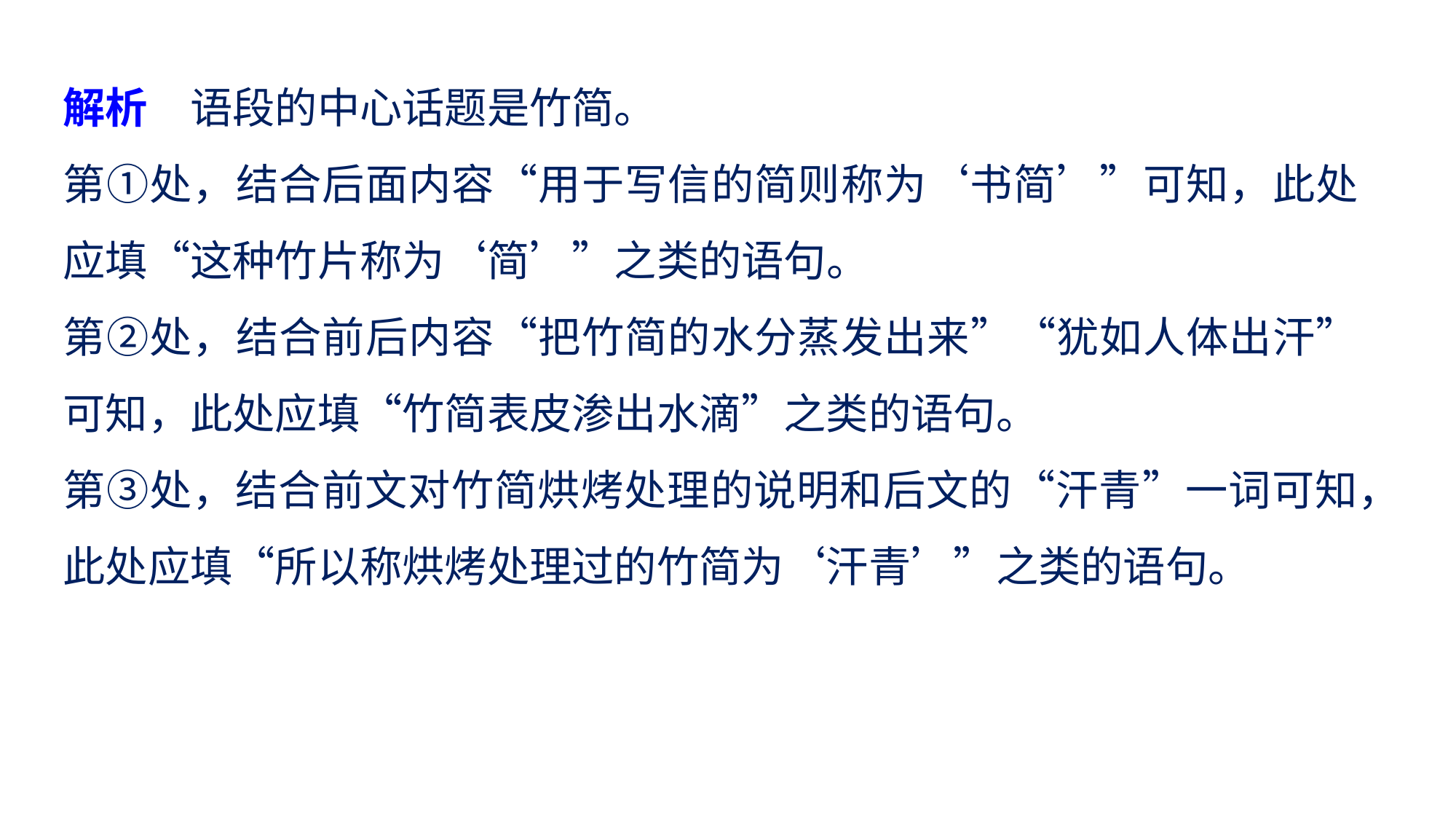

解析　语段的中心话题是竹简。
第①处，结合后面内容“用于写信的简则称为‘书简’”可知，此处应填“这种竹片称为‘简’”之类的语句。
第②处，结合前后内容“把竹简的水分蒸发出来”“犹如人体出汗”可知，此处应填“竹简表皮渗出水滴”之类的语句。
第③处，结合前文对竹简烘烤处理的说明和后文的“汗青”一词可知，此处应填“所以称烘烤处理过的竹简为‘汗青’”之类的语句。